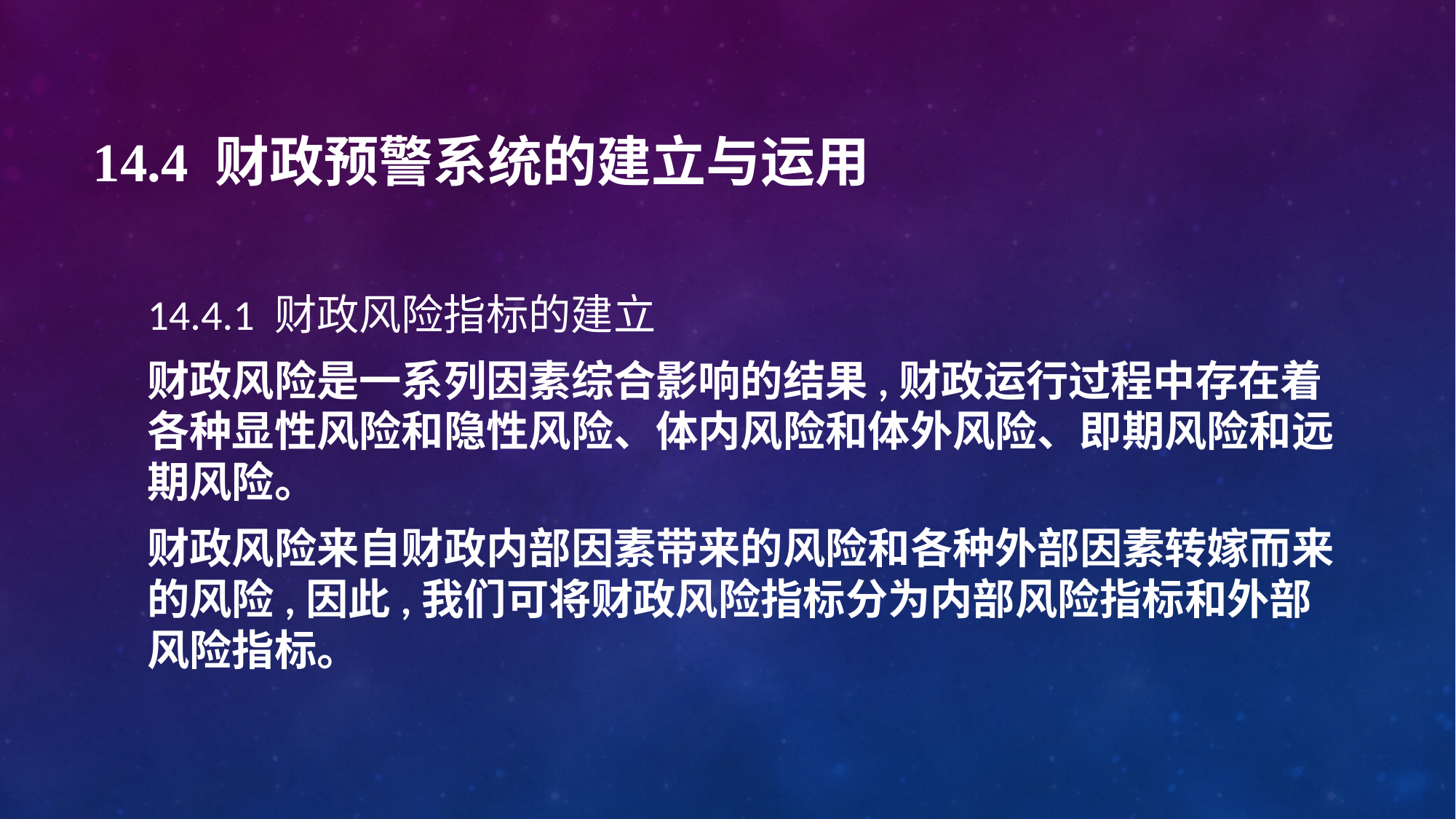

# 14.4 财政预警系统的建立与运用
14.4.1 财政风险指标的建立
财政风险是一系列因素综合影响的结果,财政运行过程中存在着各种显性风险和隐性风险、体内风险和体外风险、即期风险和远期风险。
财政风险来自财政内部因素带来的风险和各种外部因素转嫁而来的风险,因此,我们可将财政风险指标分为内部风险指标和外部风险指标。